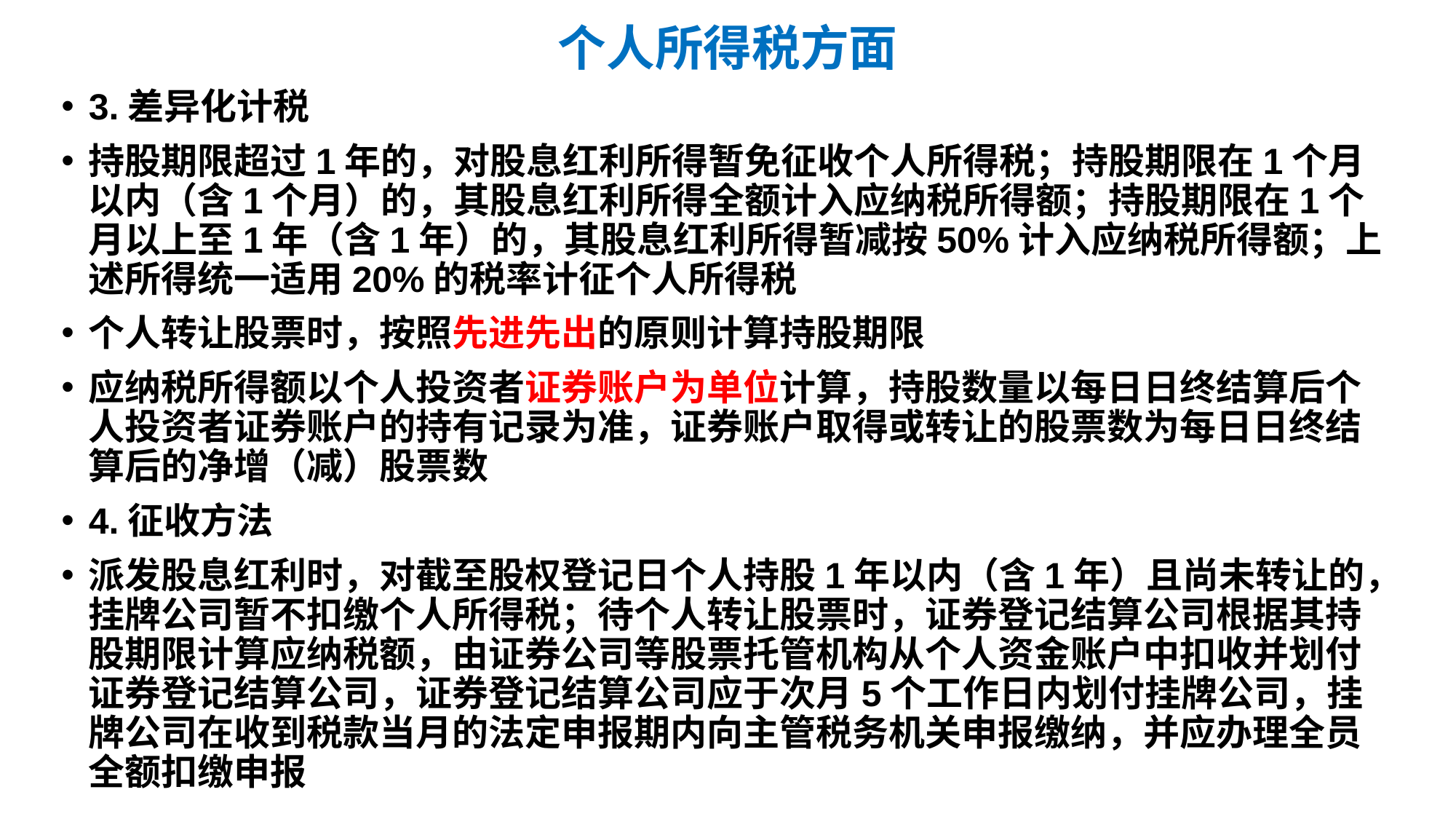

# 个人所得税方面
3.差异化计税
持股期限超过1年的，对股息红利所得暂免征收个人所得税；持股期限在1个月以内（含1个月）的，其股息红利所得全额计入应纳税所得额；持股期限在1个月以上至1年（含1年）的，其股息红利所得暂减按50%计入应纳税所得额；上述所得统一适用20%的税率计征个人所得税
个人转让股票时，按照先进先出的原则计算持股期限
应纳税所得额以个人投资者证券账户为单位计算，持股数量以每日日终结算后个人投资者证券账户的持有记录为准，证券账户取得或转让的股票数为每日日终结算后的净增（减）股票数
4.征收方法
派发股息红利时，对截至股权登记日个人持股1年以内（含1年）且尚未转让的，挂牌公司暂不扣缴个人所得税；待个人转让股票时，证券登记结算公司根据其持股期限计算应纳税额，由证券公司等股票托管机构从个人资金账户中扣收并划付证券登记结算公司，证券登记结算公司应于次月5个工作日内划付挂牌公司，挂牌公司在收到税款当月的法定申报期内向主管税务机关申报缴纳，并应办理全员全额扣缴申报